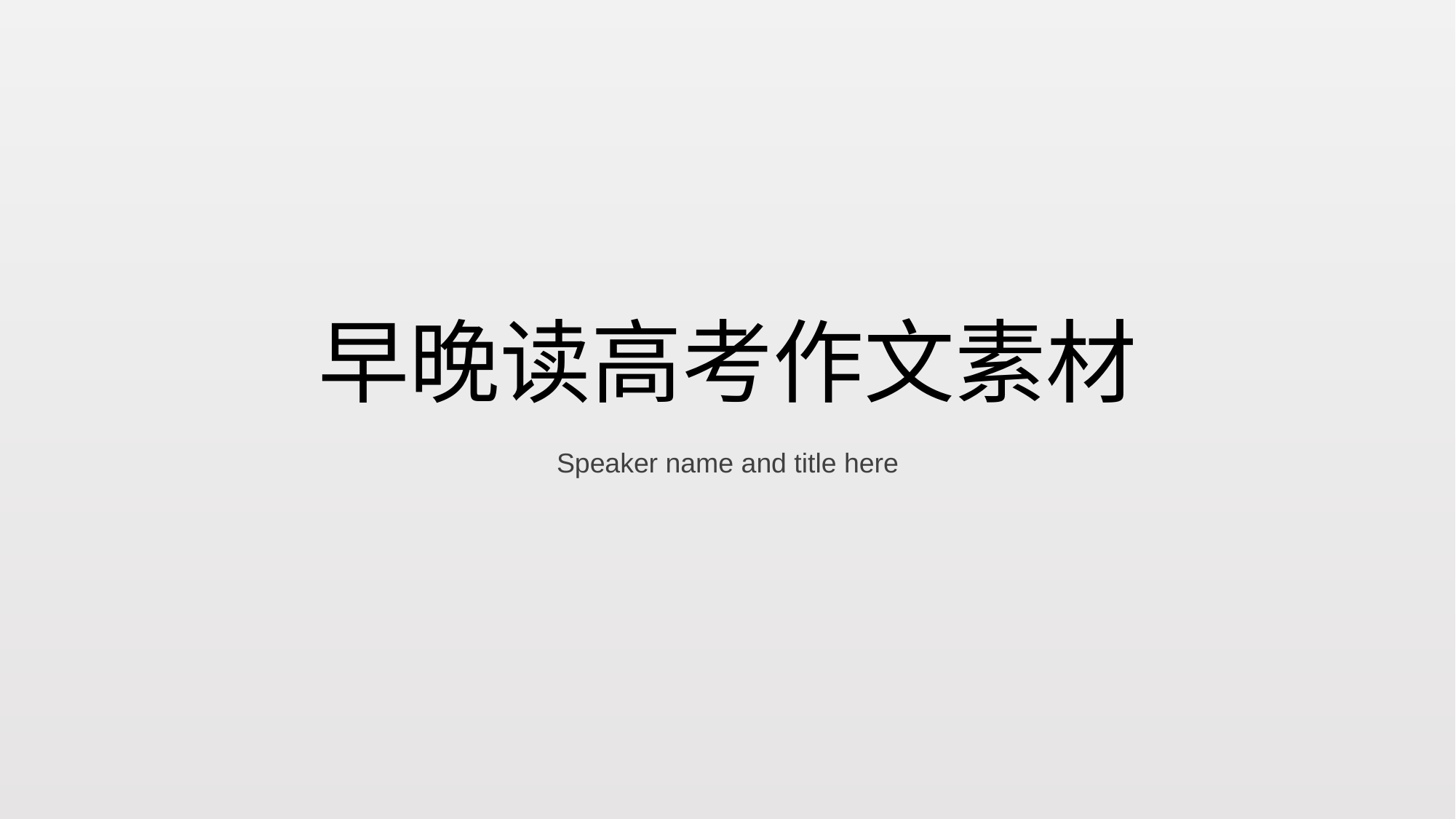

# 早晚读高考作文素材
Speaker name and title here